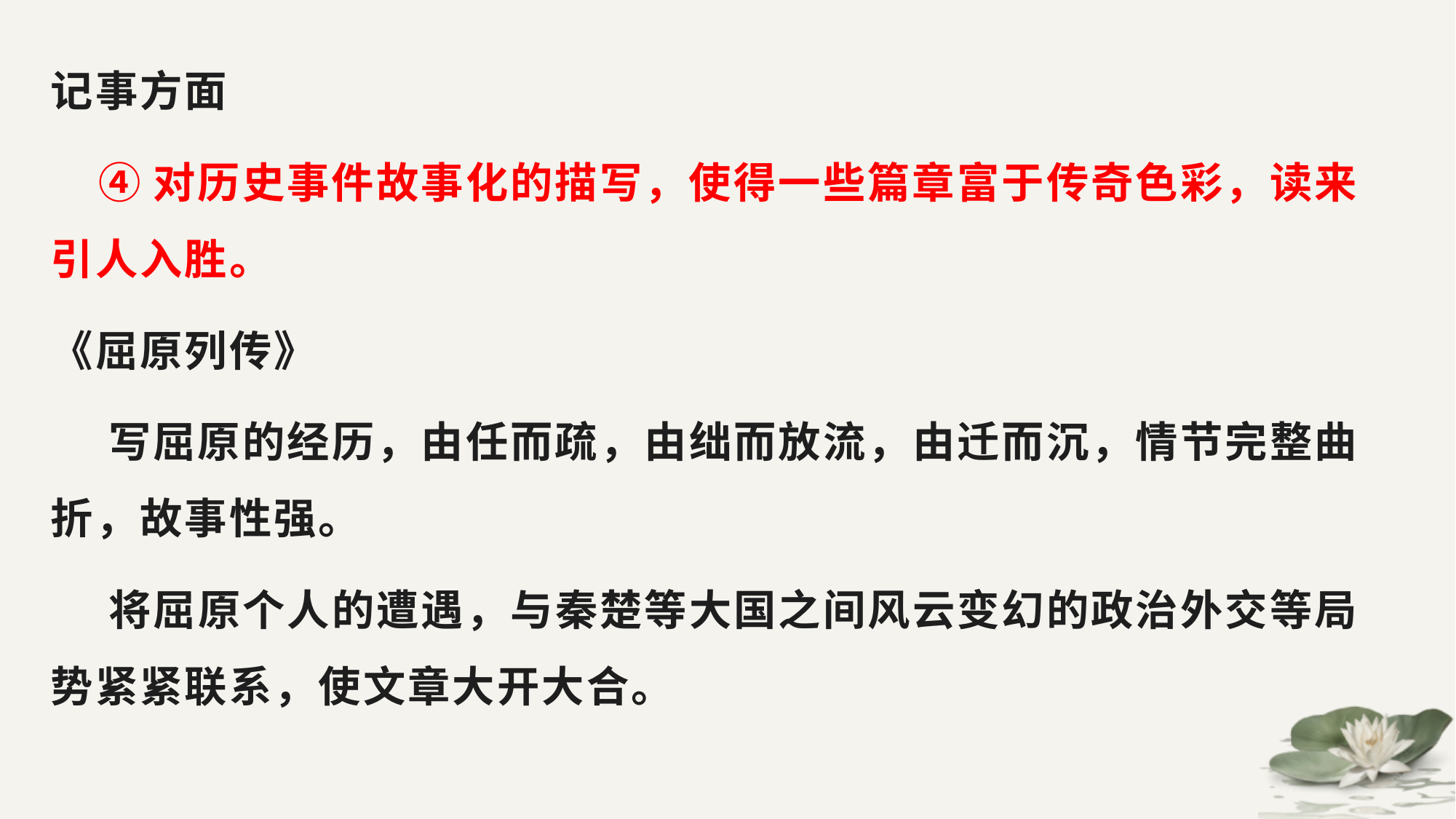

记事方面
    ④对历史事件故事化的描写，使得一些篇章富于传奇色彩，读来引人入胜。
《屈原列传》
    写屈原的经历，由任而疏，由绌而放流，由迁而沉，情节完整曲折，故事性强。
    将屈原个人的遭遇，与秦楚等大国之间风云变幻的政治外交等局势紧紧联系，使文章大开大合。